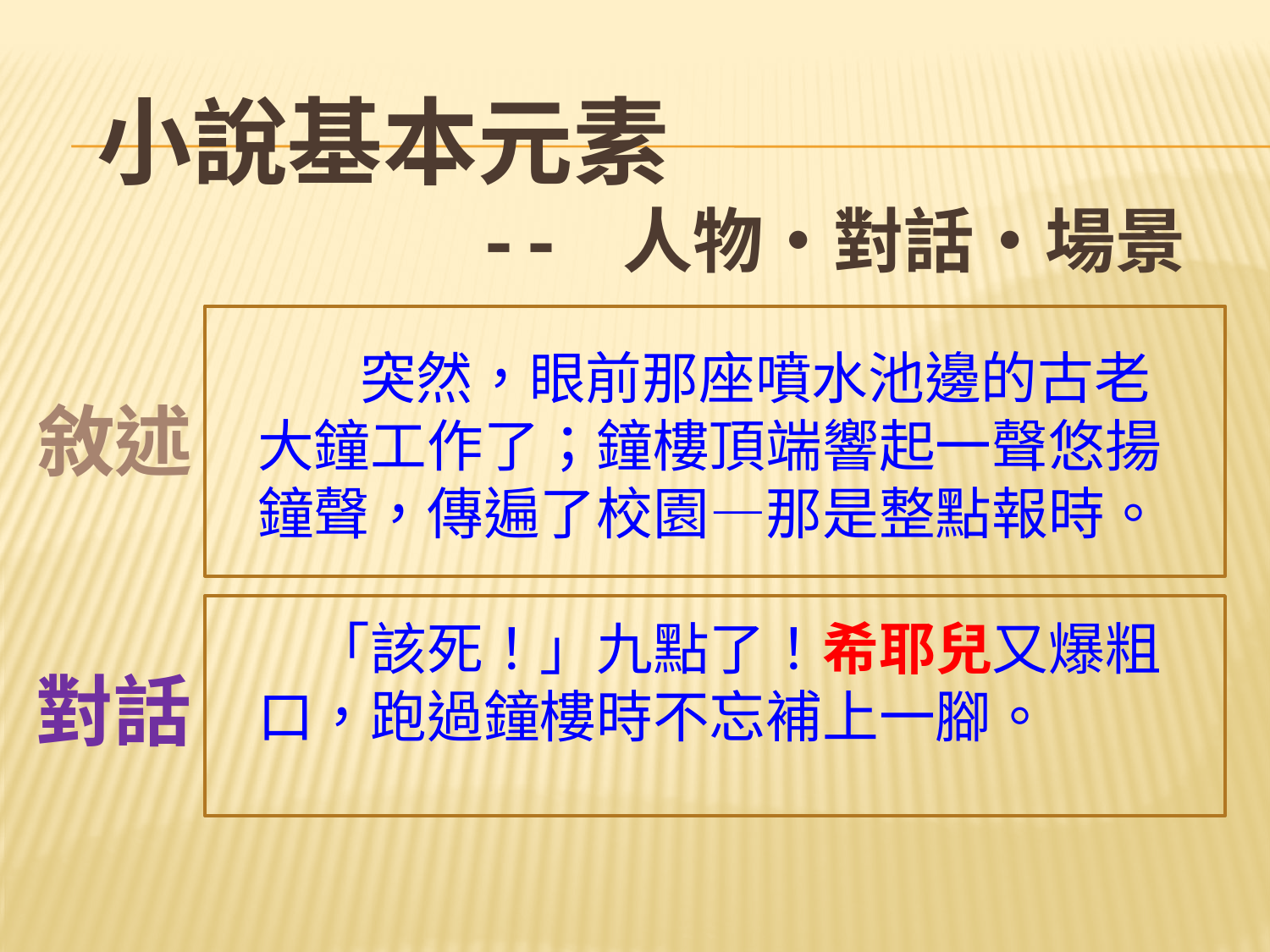

小說基本元素
         -- 人物‧對話‧場景

       突然，眼前那座噴水池邊的古老大鐘工作了；鐘樓頂端響起一聲悠揚鐘聲，傳遍了校園—那是整點報時。
　「該死！」九點了！希耶兒又爆粗口，跑過鐘樓時不忘補上一腳。
敘述

對話